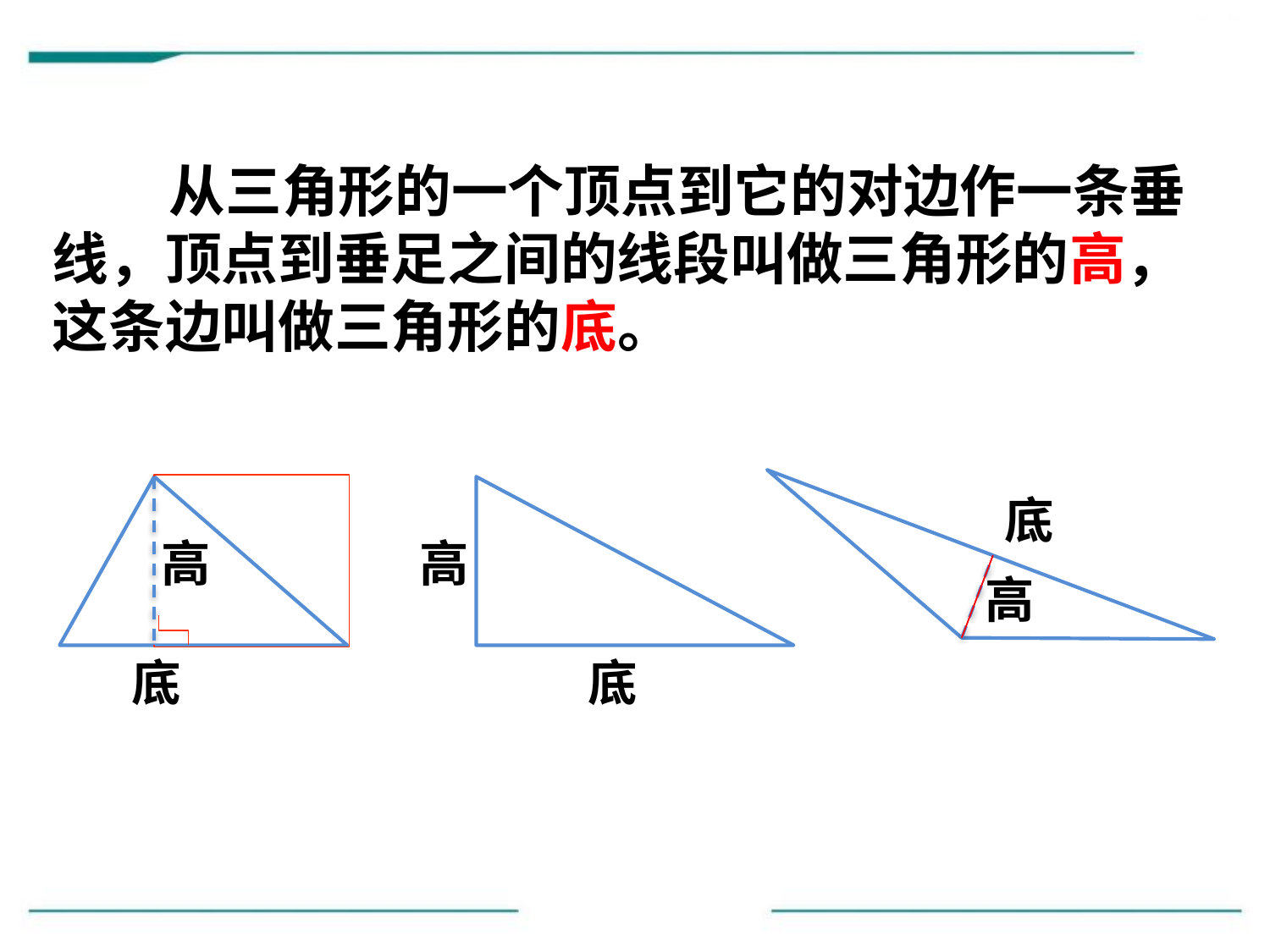

从三角形的一个顶点到它的对边作一条垂线，顶点到垂足之间的线段叫做三角形的高，这条边叫做三角形的底。

底
高
高

高
底
底